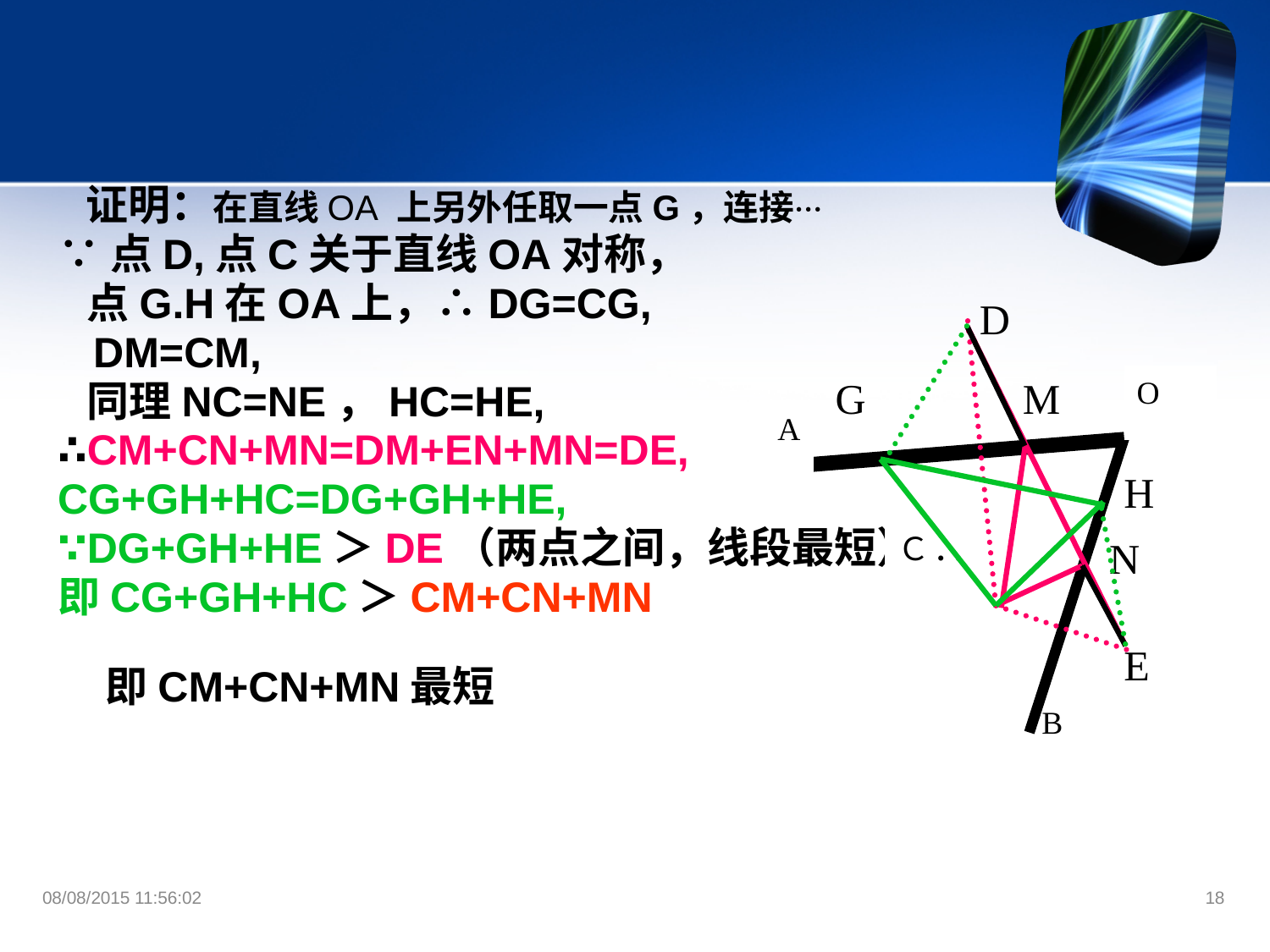

证明：在直线OA 上另外任取一点G，连接…
∵点D,点C关于直线OA对称，
  点G.H在OA上，∴DG=CG,
   DM=CM,
  同理NC=NE，HC=HE,
∴CM+CN+MN=DM+EN+MN=DE,
CG+GH+HC=DG+GH+HE,
∵DG+GH+HE＞DE（两点之间，线段最短），
即CG+GH+HC＞CM+CN+MN
即CM+CN+MN最短

D

M
O
A

Ｃ. .
N

E
B
G
H

# 08/08/2015 11:56:02

18